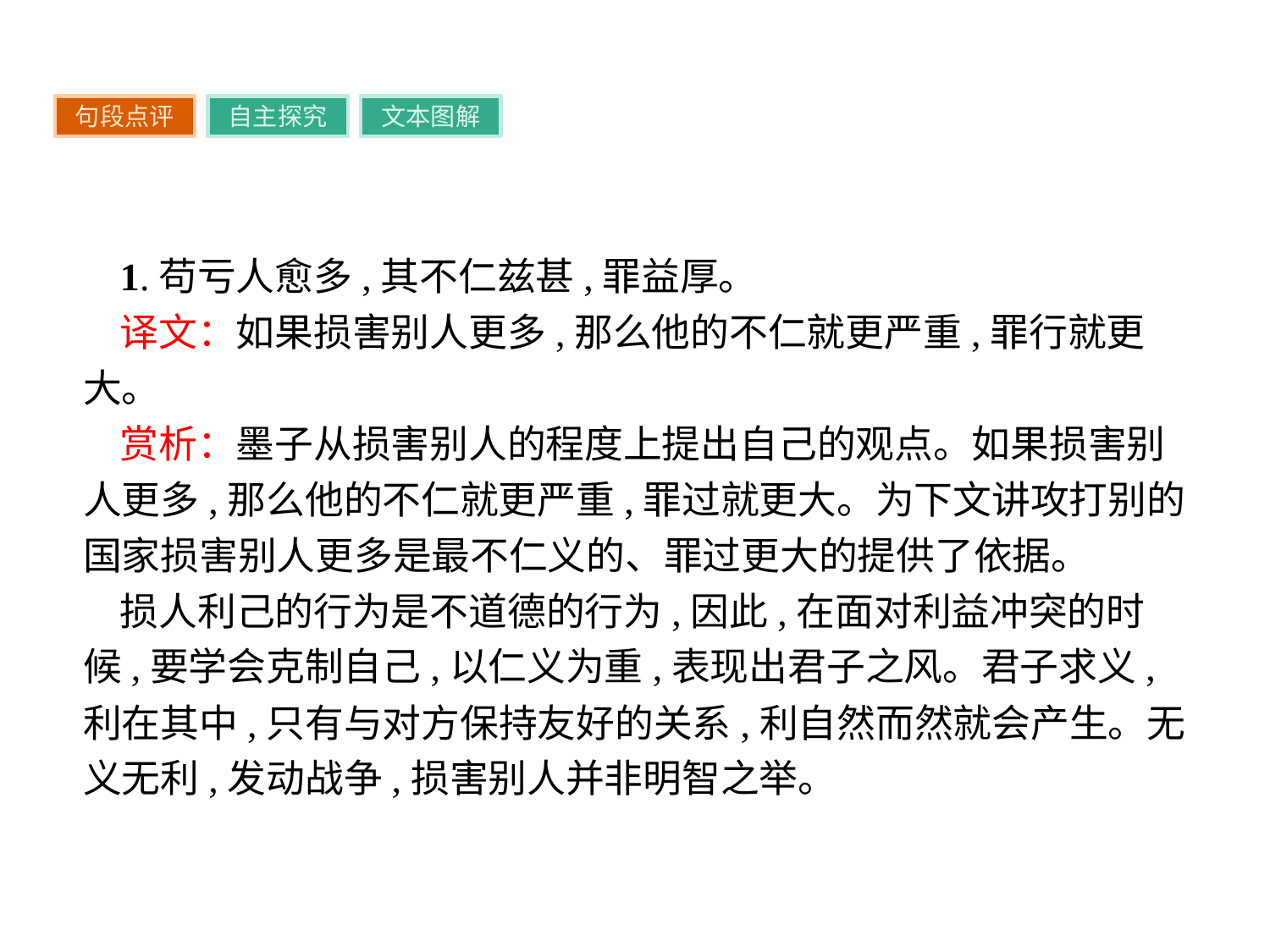

句段点评
自主探究
文本图解
1.苟亏人愈多,其不仁兹甚,罪益厚。
译文：如果损害别人更多,那么他的不仁就更严重,罪行就更大。
赏析：墨子从损害别人的程度上提出自己的观点。如果损害别人更多,那么他的不仁就更严重,罪过就更大。为下文讲攻打别的国家损害别人更多是最不仁义的、罪过更大的提供了依据。
损人利己的行为是不道德的行为,因此,在面对利益冲突的时候,要学会克制自己,以仁义为重,表现出君子之风。君子求义,利在其中,只有与对方保持友好的关系,利自然而然就会产生。无义无利,发动战争,损害别人并非明智之举。